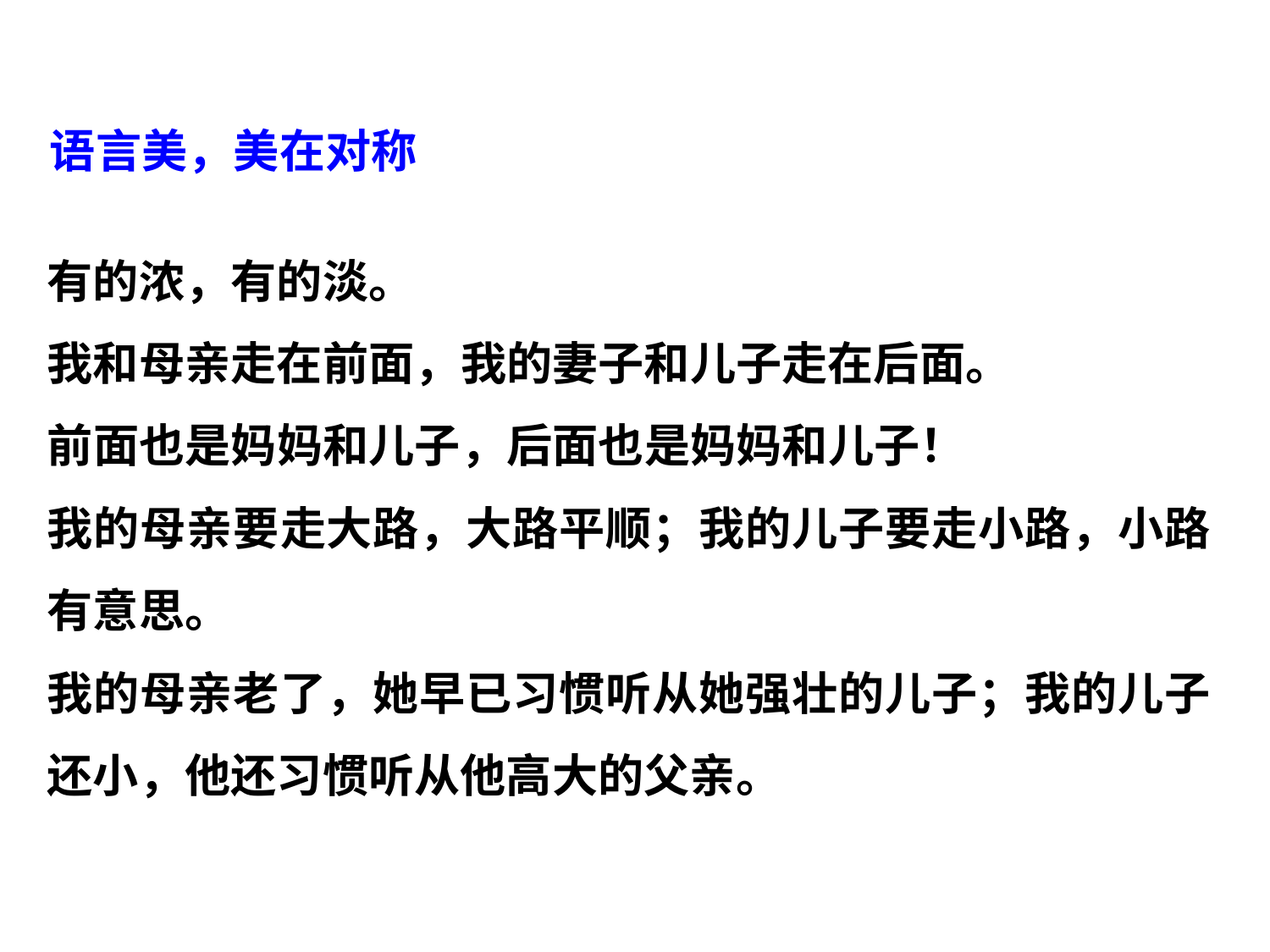

语言美，美在对称
有的浓，有的淡。
我和母亲走在前面，我的妻子和儿子走在后面。
前面也是妈妈和儿子，后面也是妈妈和儿子！
我的母亲要走大路，大路平顺；我的儿子要走小路，小路有意思。
我的母亲老了，她早已习惯听从她强壮的儿子；我的儿子还小，他还习惯听从他高大的父亲。